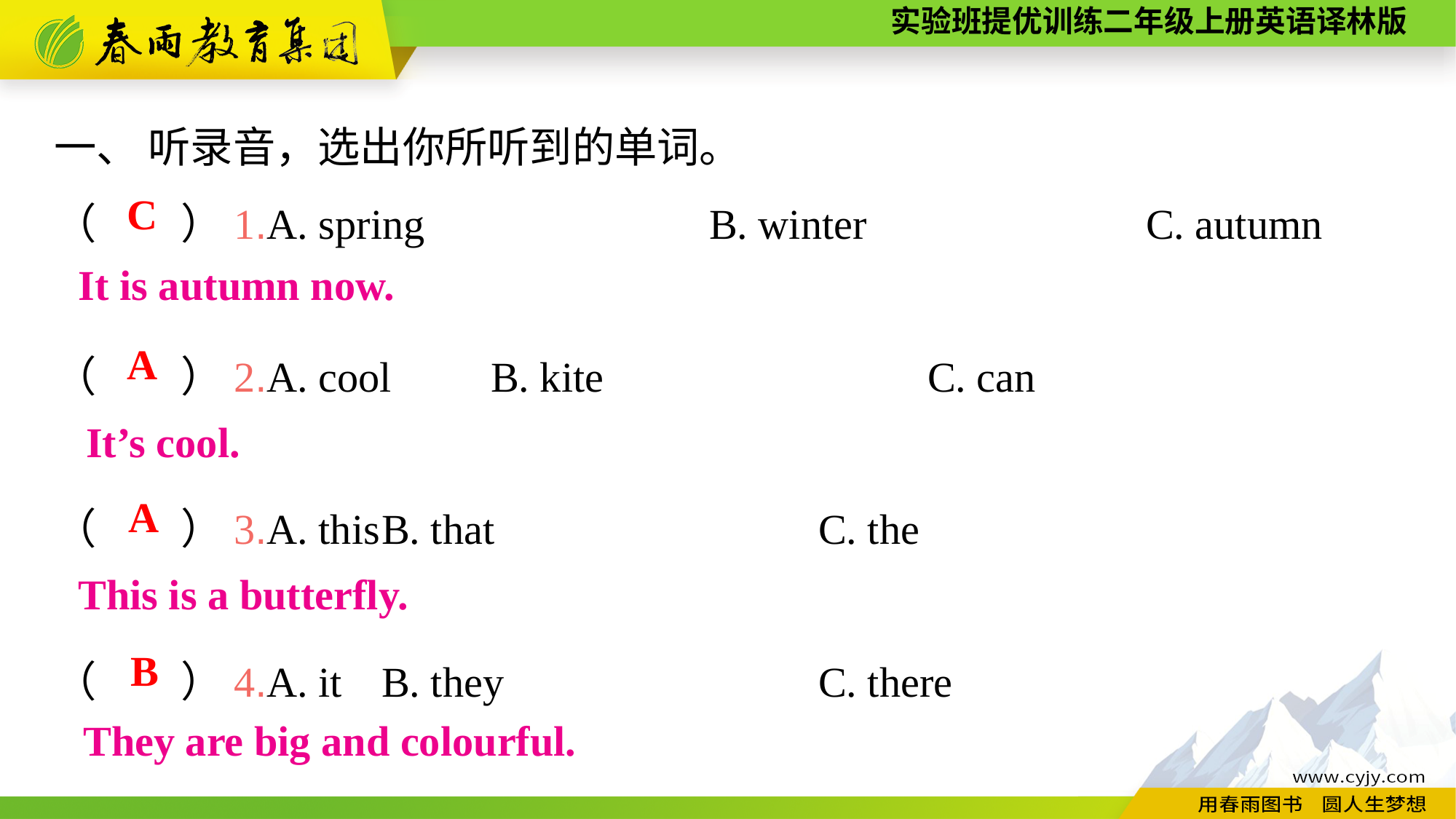

一、 听录音，选出你所听到的单词。
（　　）1.A. spring　　　　  	B. winter　　　　	C. autumn

（　　）2.A. cool	B. kite			C. can

（　　）3.A. this	B. that			C. the

（　　）4.A. it	B. they			C. there
C
It is autumn now.
A
It’s cool.
A
This is a butterfly.
B
They are big and colourful.